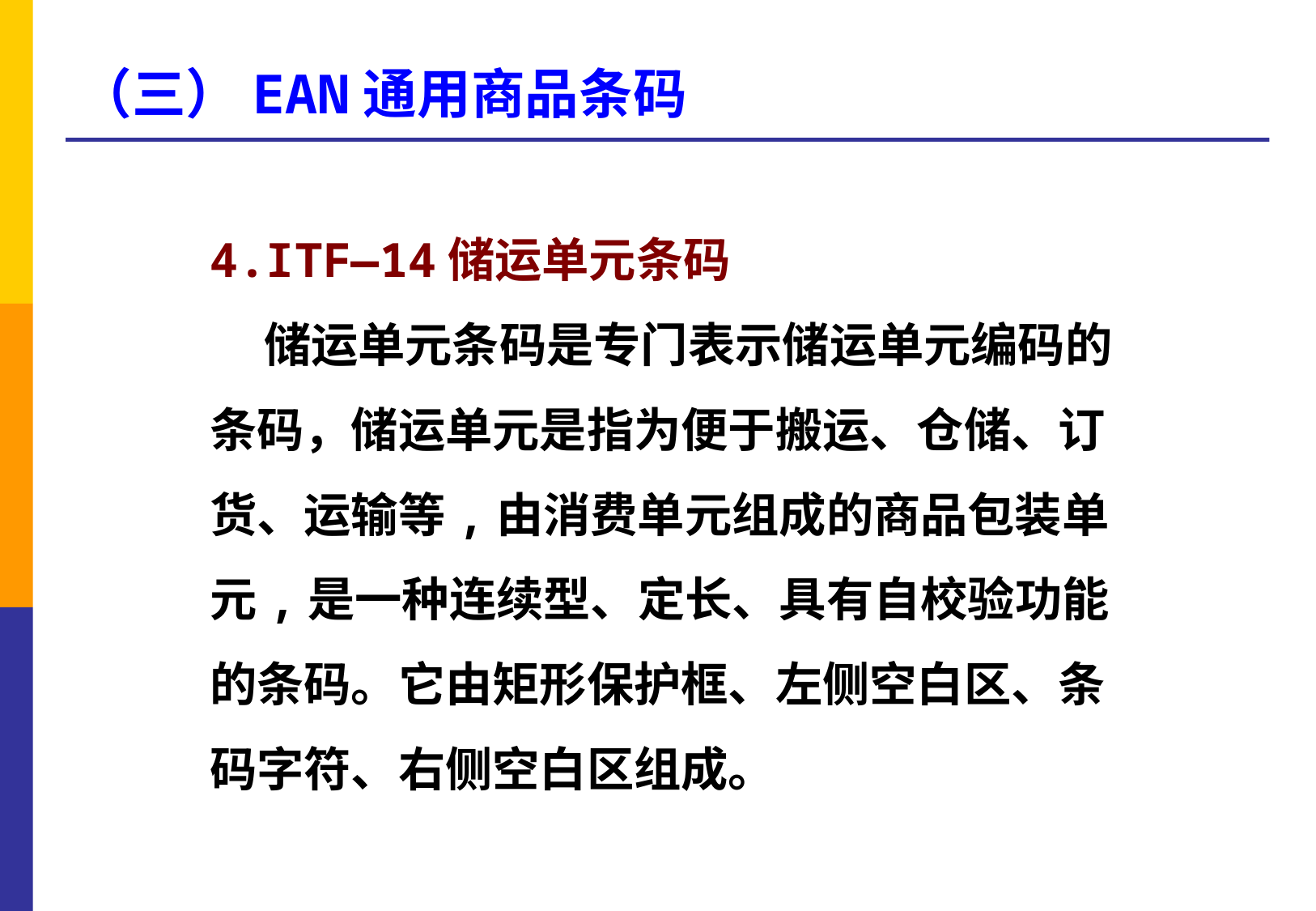

# （三）EAN通用商品条码
4.ITF—14储运单元条码
    储运单元条码是专门表示储运单元编码的条码，储运单元是指为便于搬运、仓储、订货、运输等,由消费单元组成的商品包装单元,是一种连续型、定长、具有自校验功能的条码。它由矩形保护框、左侧空白区、条码字符、右侧空白区组成。